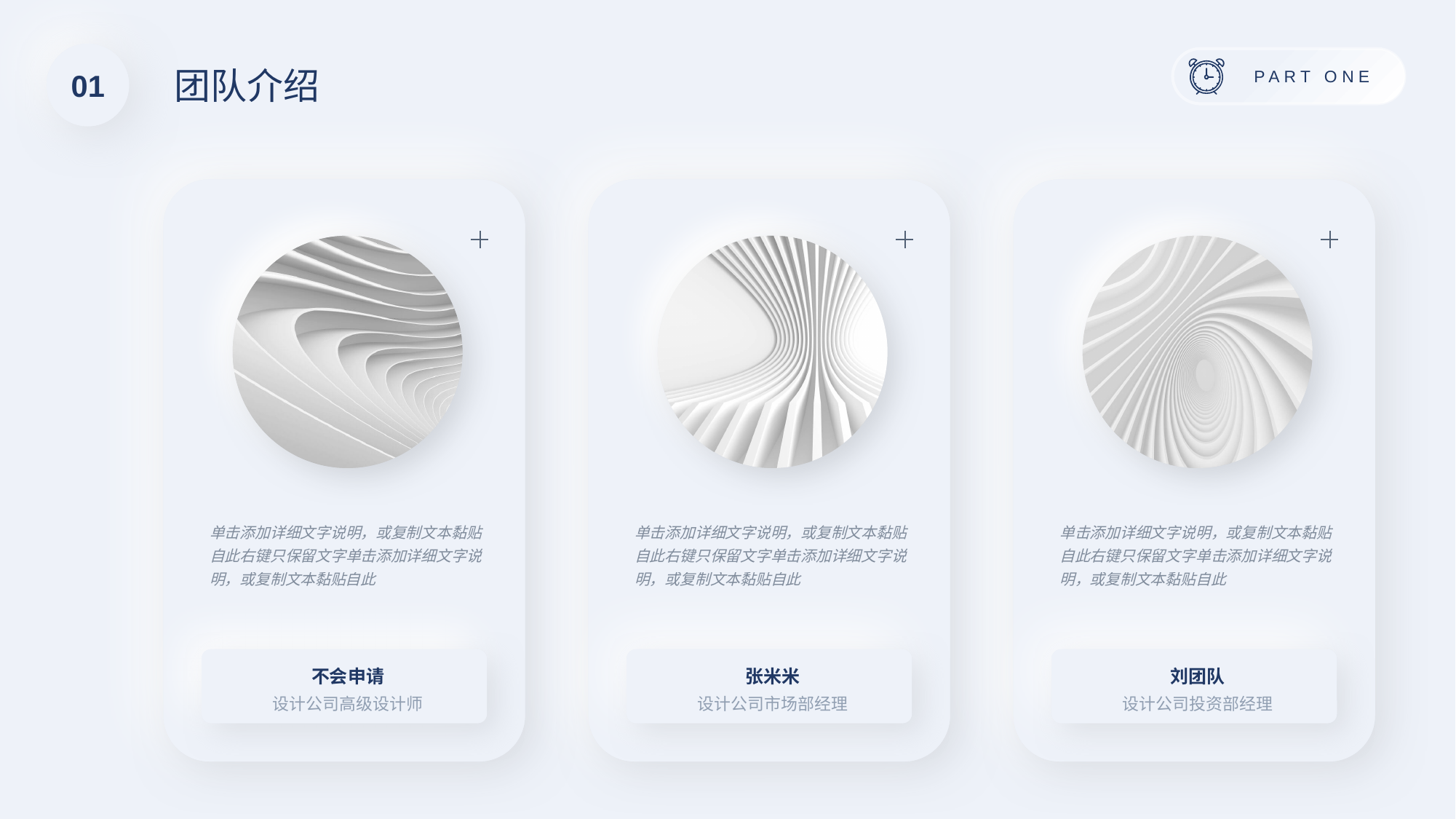

01
团队介绍

单击添加详细文字说明，或复制文本黏贴自此右键只保留文字单击添加详细文字说明，或复制文本黏贴自此
单击添加详细文字说明，或复制文本黏贴自此右键只保留文字单击添加详细文字说明，或复制文本黏贴自此
单击添加详细文字说明，或复制文本黏贴自此右键只保留文字单击添加详细文字说明，或复制文本黏贴自此

不会申请
设计公司高级设计师
张米米
设计公司市场部经理
刘团队
设计公司投资部经理